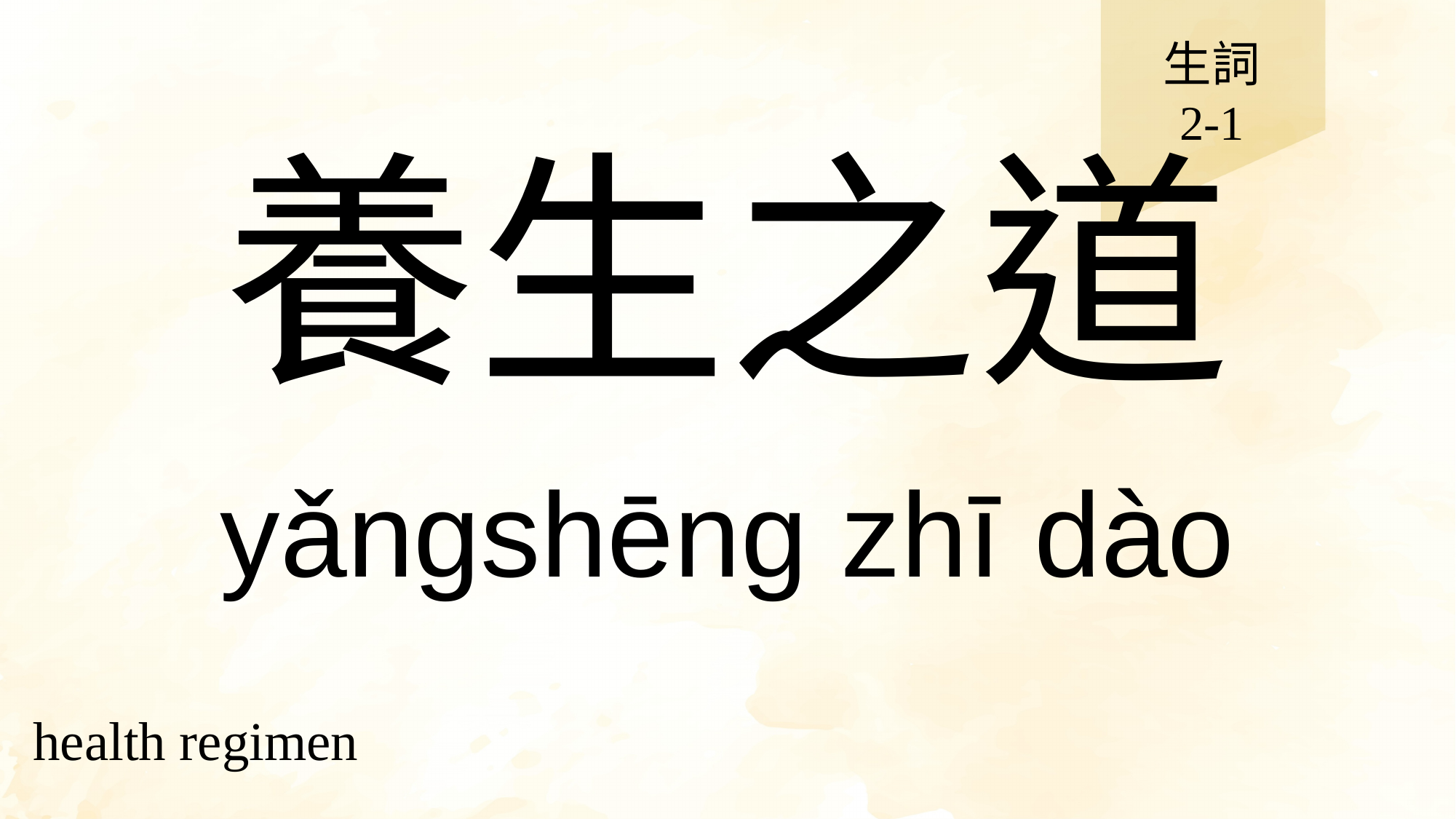

生詞
2-1
# 養生之道
yǎngshēng zhī dào
health regimen